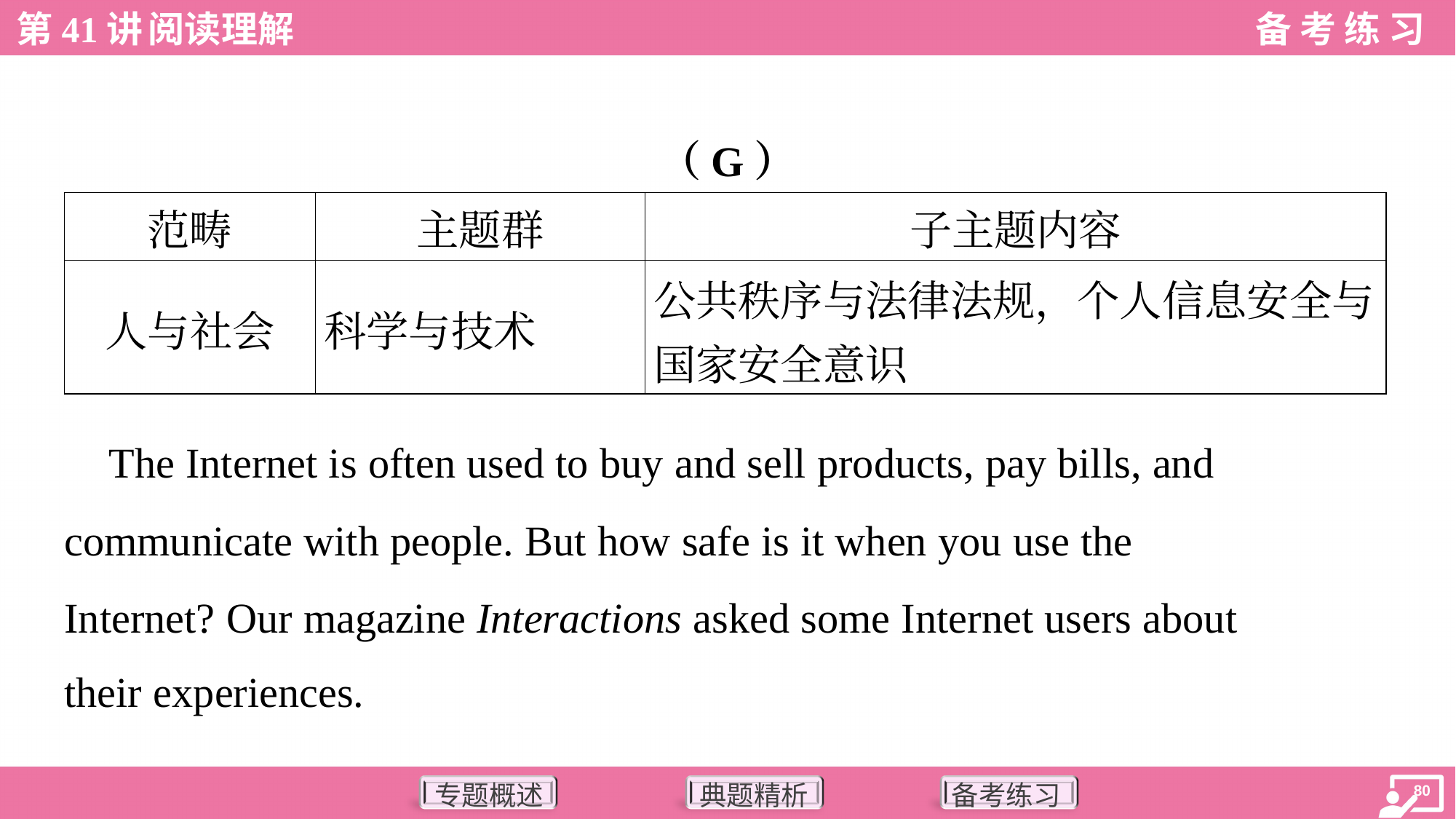

（G）
| 范畴 | 主题群 | 子主题内容 |
| --- | --- | --- |
| 人与社会 | 科学与技术 | 公共秩序与法律法规，个人信息安全与 国家安全意识 |
    The Internet is often used to buy and sell products, pay bills, and
communicate with people. But how safe is it when you use the
Internet? Our magazine Interactions asked some Internet users about
their experiences.